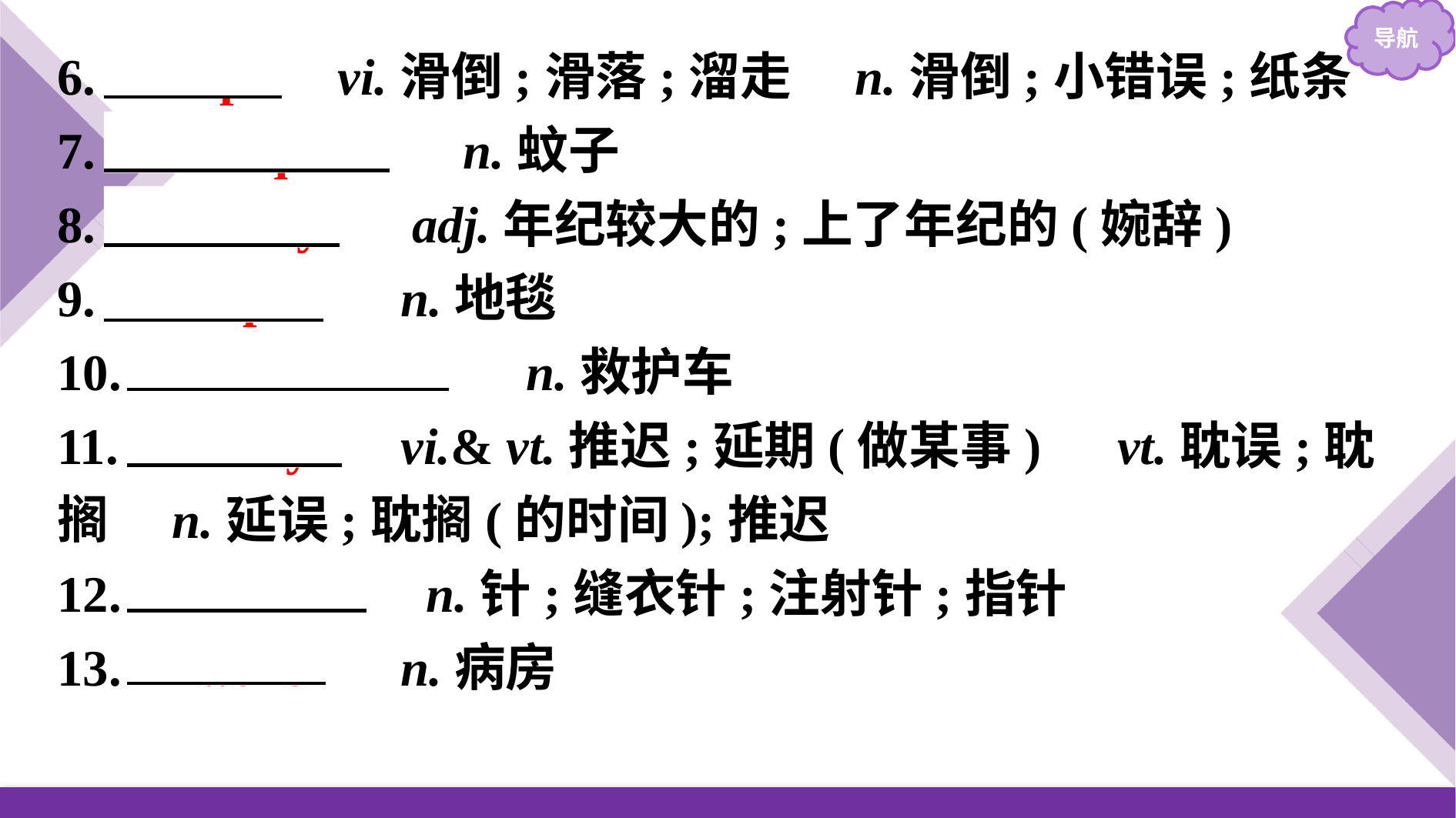

6.　slip　 vi.滑倒;滑落;溜走　n.滑倒;小错误;纸条
7.　mosquito　 n.蚊子
8.　elderly　 adj.年纪较大的;上了年纪的(婉辞)
9.　carpet　 n.地毯
10.　ambulance　 n.救护车
11.　delay　 vi.& vt.推迟;延期(做某事)　vt.耽误;耽搁　n.延误;耽搁(的时间);推迟
12.　needle　 n.针;缝衣针;注射针;指针
13.　ward　 n.病房